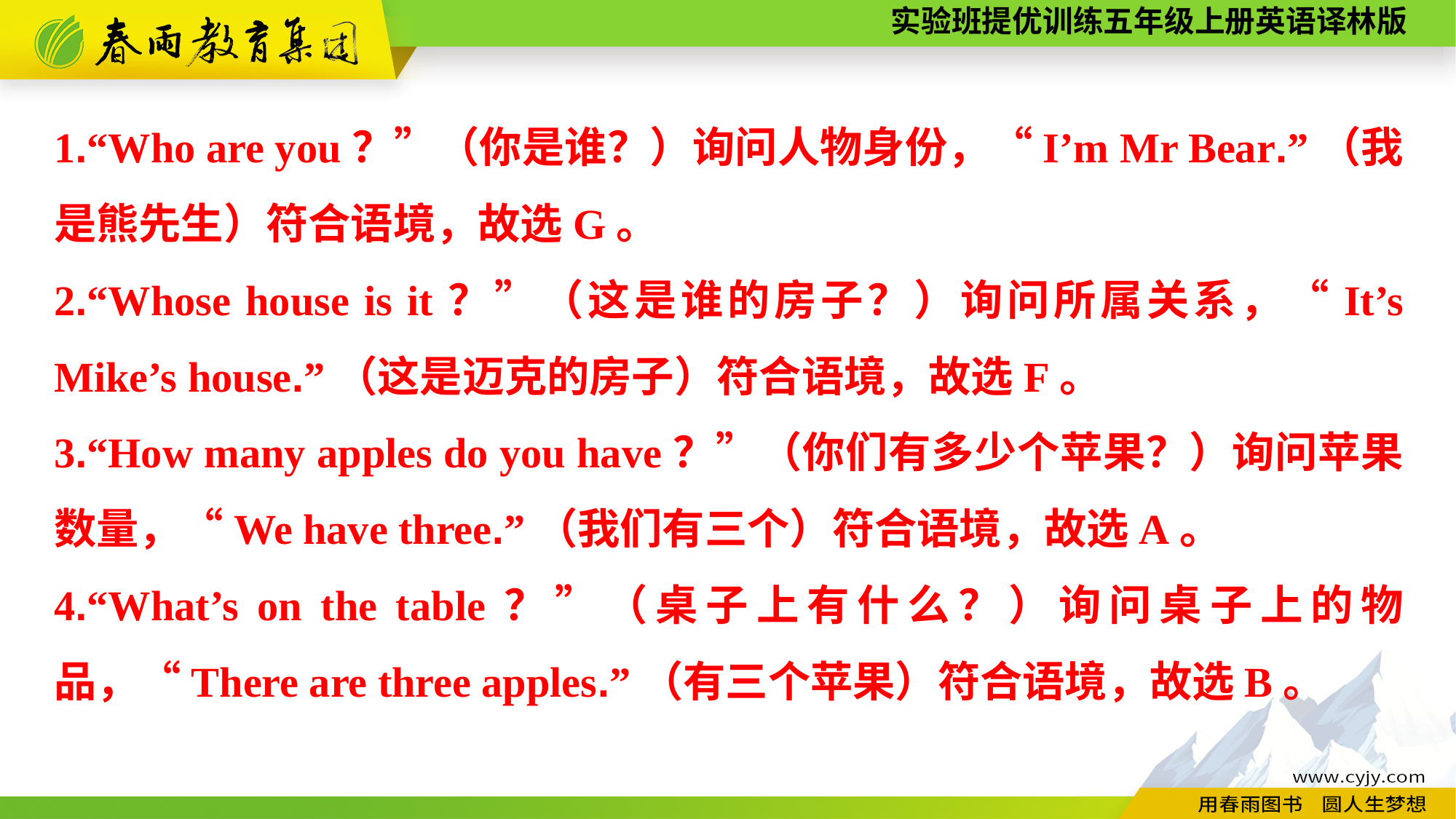

1.“Who are you？”（你是谁？）询问人物身份，“I’m Mr Bear.”（我是熊先生）符合语境，故选G。
2.“Whose house is it？”（这是谁的房子？）询问所属关系，“It’s Mike’s house.”（这是迈克的房子）符合语境，故选F。
3.“How many apples do you have？”（你们有多少个苹果？）询问苹果数量，“We have three.”（我们有三个）符合语境，故选A。
4.“What’s on the table？”（桌子上有什么？）询问桌子上的物品，“There are three apples.”（有三个苹果）符合语境，故选B。